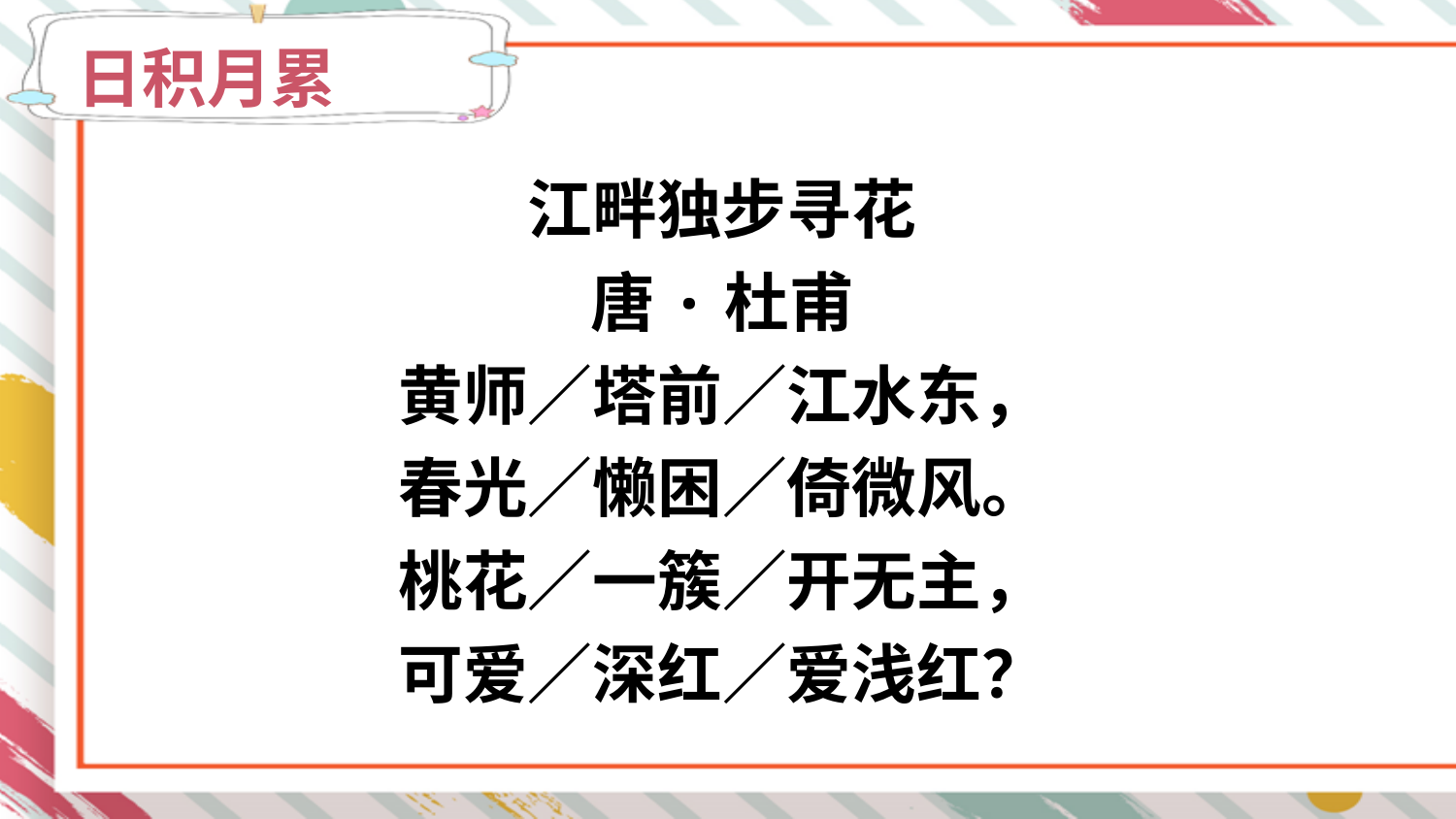

日积月累
江畔独步寻花
唐·杜甫
黄师∕塔前∕江水东，
春光∕懒困∕倚微风。
桃花∕一簇∕开无主，
可爱∕深红∕爱浅红？